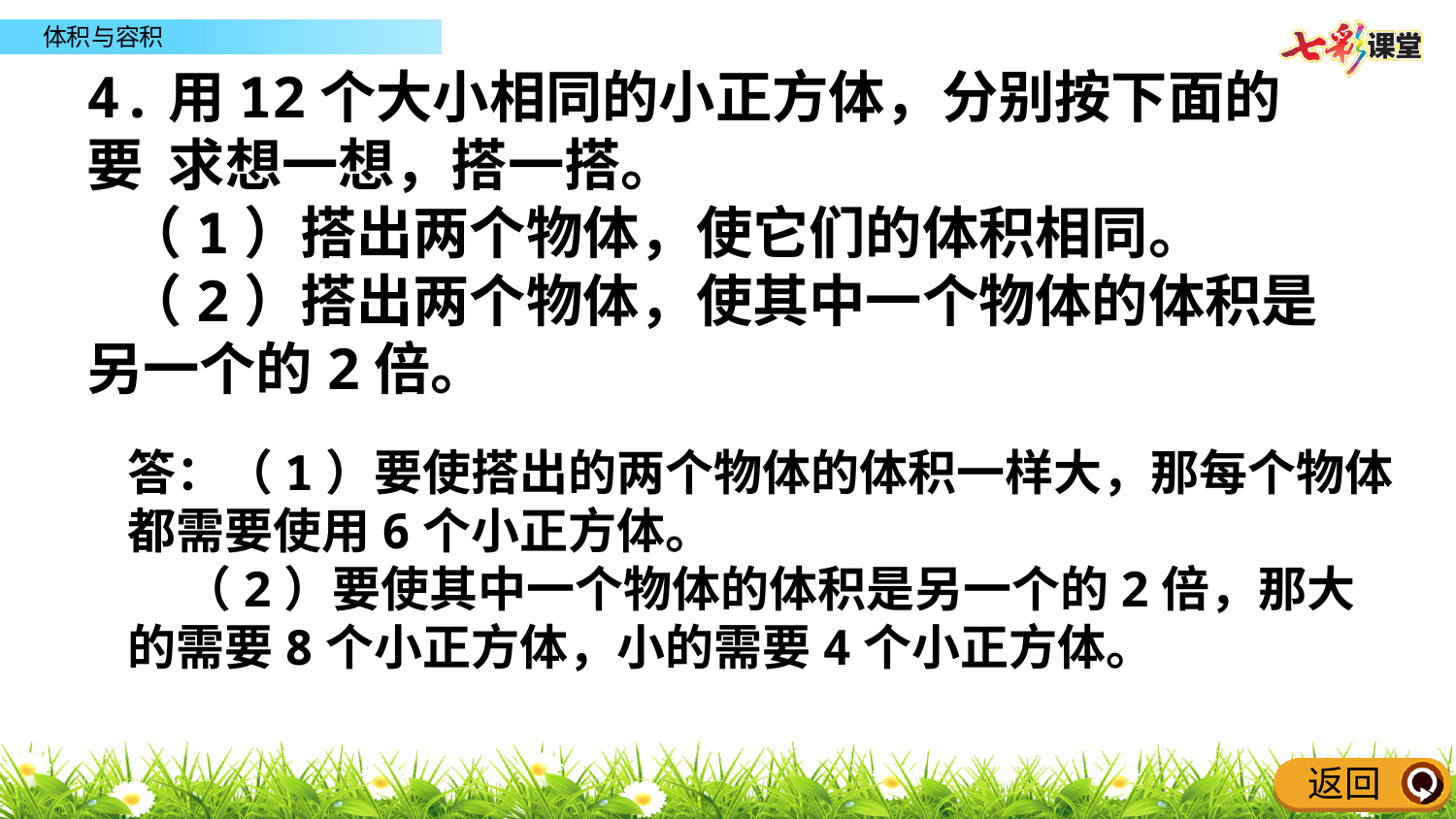

4.用12个大小相同的小正方体，分别按下面的要  求想一想，搭一搭。
  （1）搭出两个物体，使它们的体积相同。
  （2）搭出两个物体，使其中一个物体的体积是 另一个的2倍。
答：（1）要使搭出的两个物体的体积一样大，那每个物体都需要使用6个小正方体。
    （2）要使其中一个物体的体积是另一个的2倍，那大的需要8个小正方体，小的需要4个小正方体。